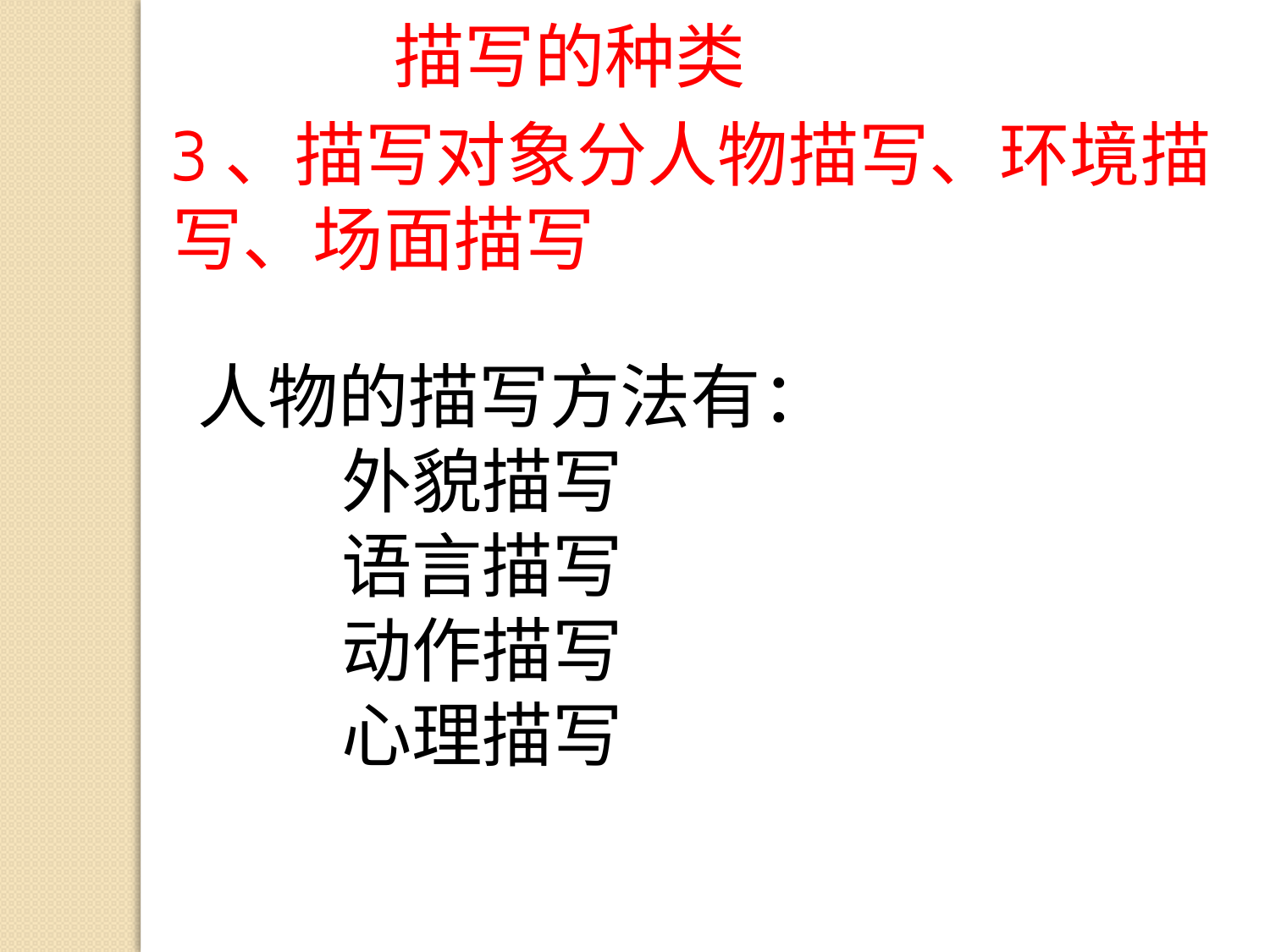

描写的种类
3、描写对象分人物描写、环境描写、场面描写
人物的描写方法有：
        外貌描写
        语言描写
        动作描写
        心理描写